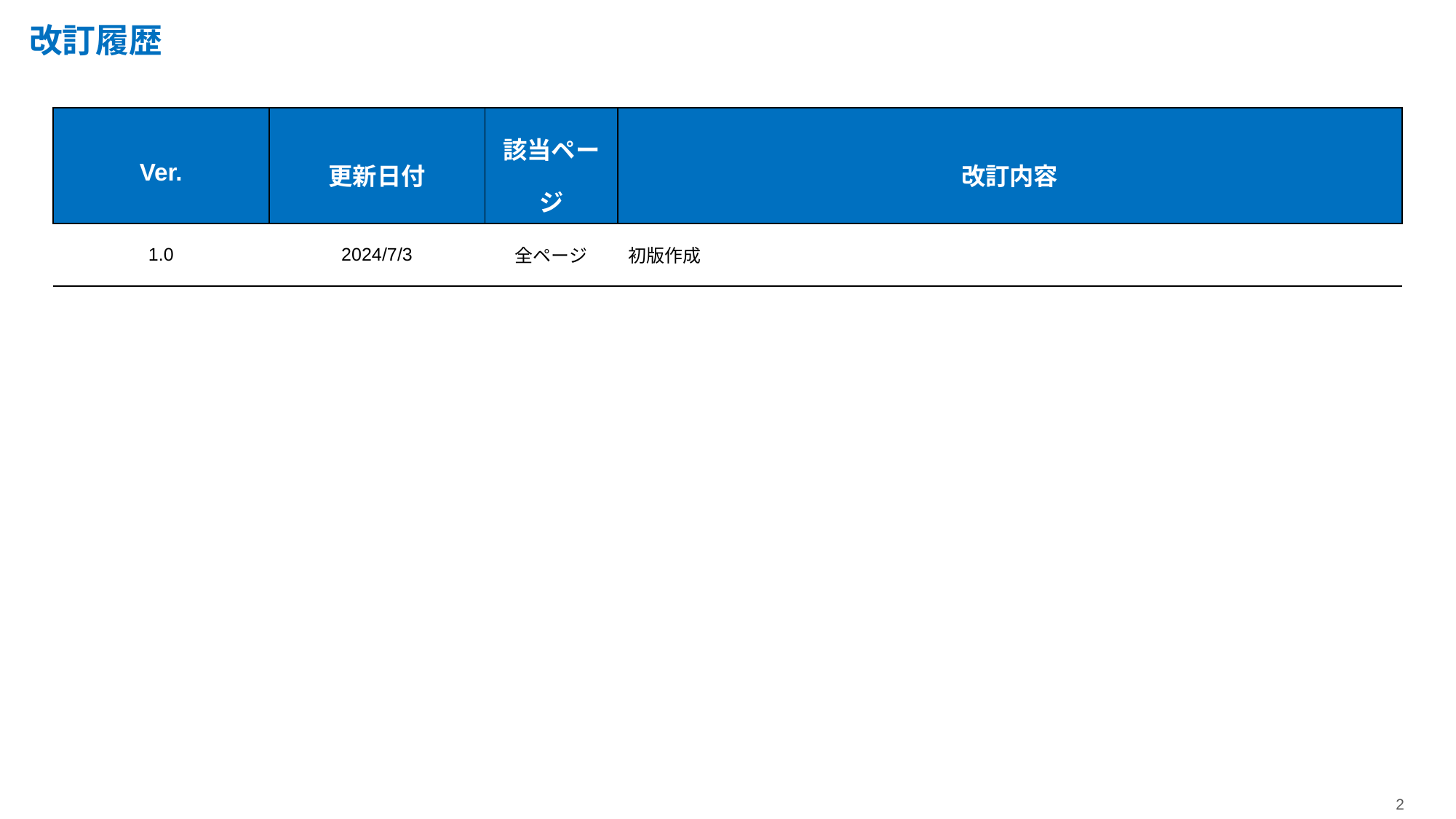

改訂履歴
| Ver. | 更新日付 | 該当ページ | 改訂内容 |
| --- | --- | --- | --- |
| 1.0 | 2024/7/3 | 全ページ | 初版作成 |